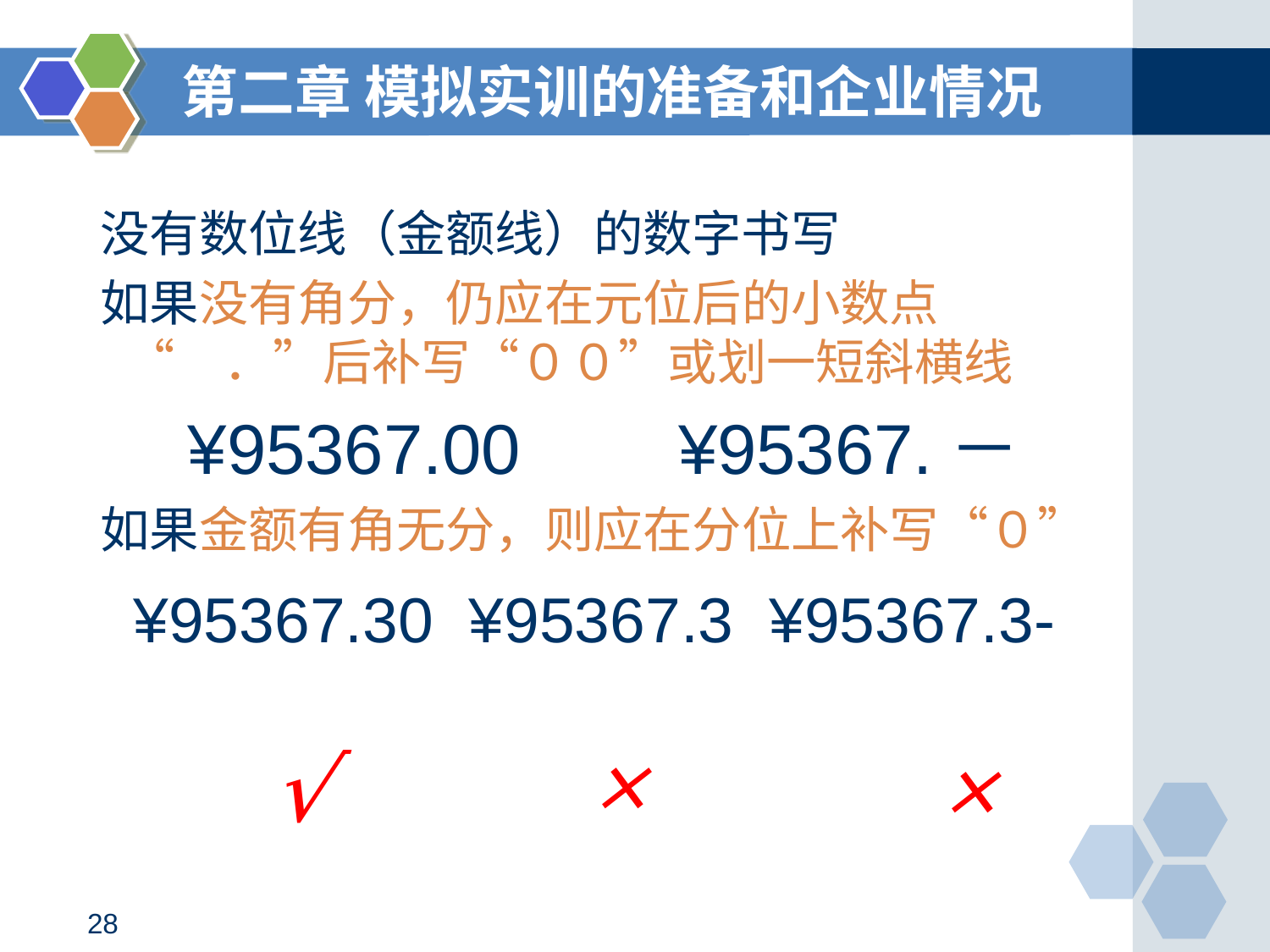

第二章 模拟实训的准备和企业情况
# 没有数位线（金额线）的数字书写
 如果没有角分，仍应在元位后的小数点“　．”后补写“００”或划一短斜横线
¥95367.00        ¥95367.－
 如果金额有角无分，则应在分位上补写“０”
¥95367.30  ¥95367.3  ¥95367.3-
√
×
×